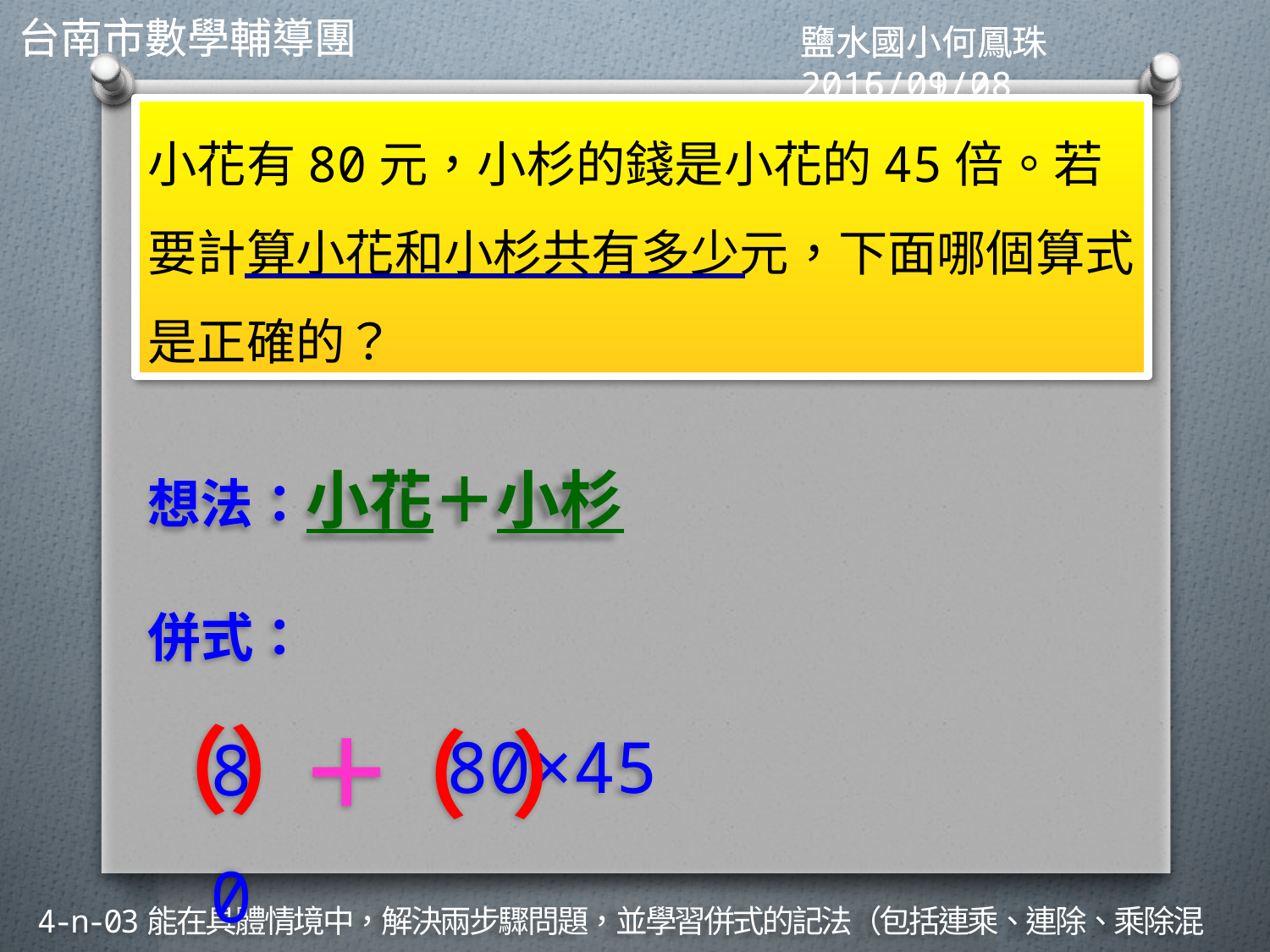

小花有80元，小杉的錢是小花的45倍。若要計算小花和小杉共有多少元，下面哪個算式是正確的？
想法：小花＋小杉
併式：
（）
＋
（  ）
80×45
80
4-n-03能在具體情境中，解決兩步驟問題，並學習併式的記法（包括連乘、連除、乘除混合）。